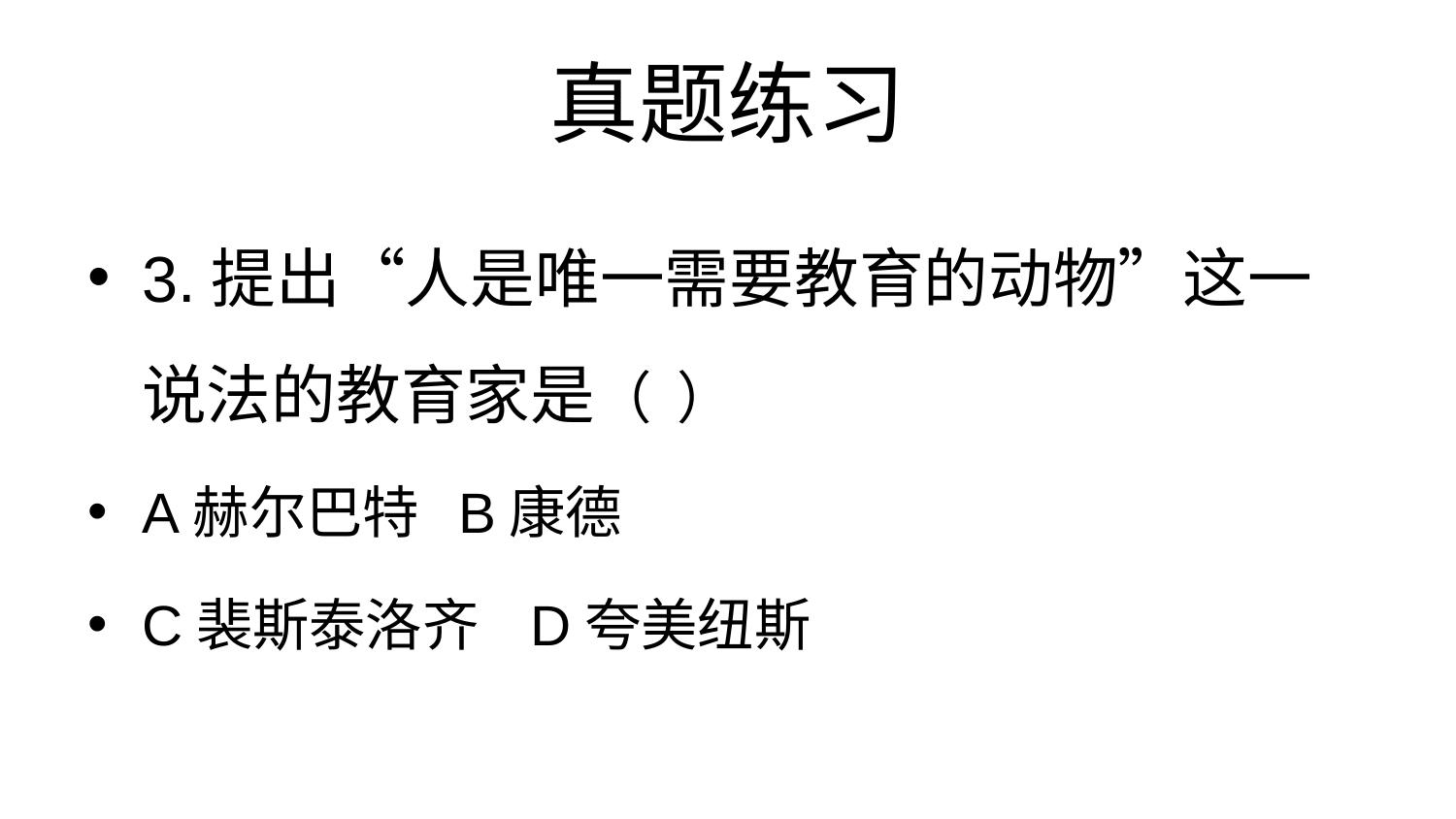

# 真题练习
3.提出“人是唯一需要教育的动物”这一说法的教育家是（  ）
A赫尔巴特  B康德
C裴斯泰洛齐   D夸美纽斯